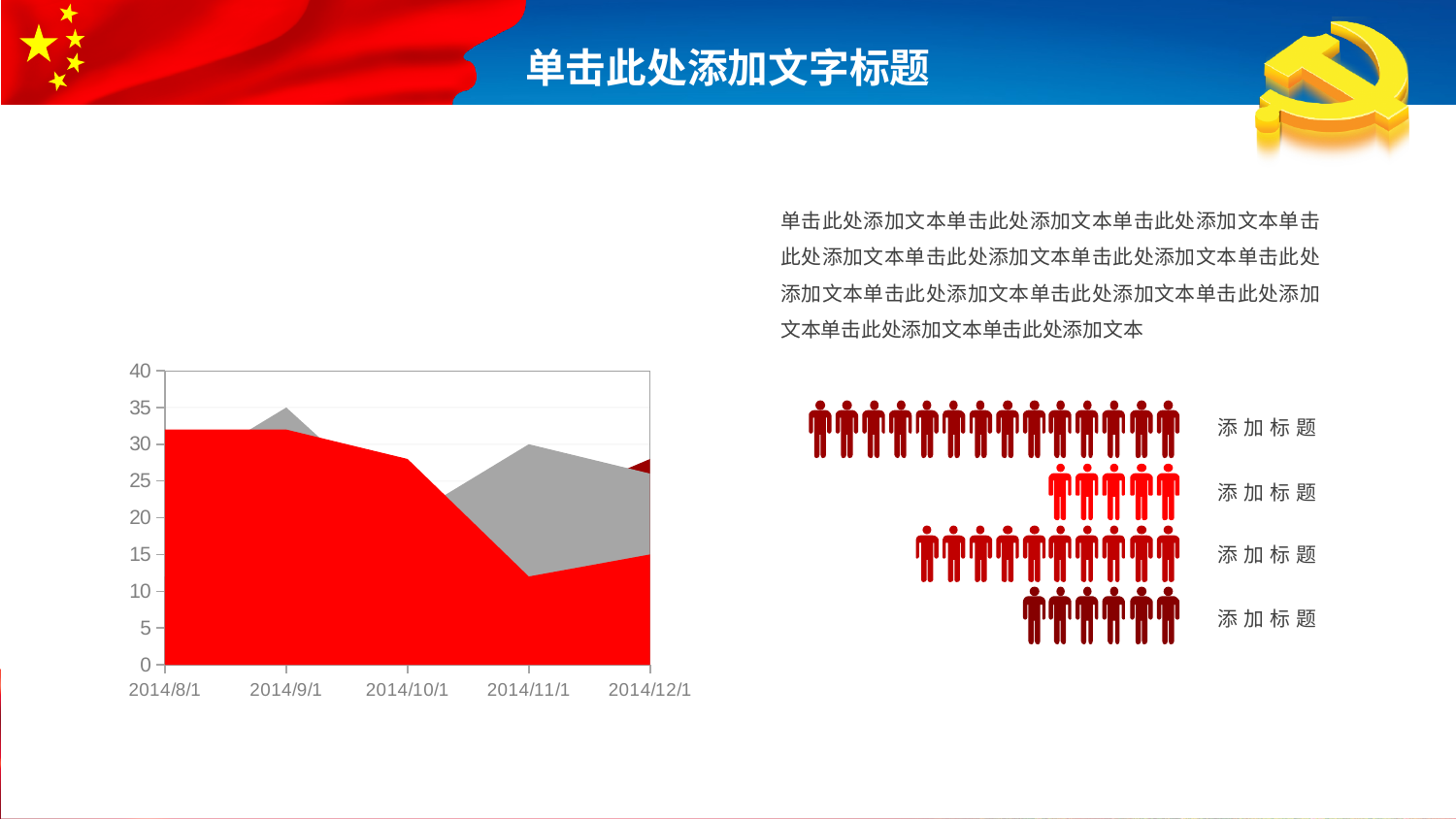

单击此处添加文本单击此处添加文本单击此处添加文本单击此处添加文本单击此处添加文本单击此处添加文本单击此处添加文本单击此处添加文本单击此处添加文本单击此处添加文本单击此处添加文本单击此处添加文本

### Chart

| Category | Series 1 | Series 12 | Series 2 |
|---|---|---|---|
| 41852 | 32.0 | 25.0 | 12.0 |
| 41883 | 32.0 | 35.0 | 12.0 |
| 41913 | 28.0 | 20.0 | 12.0 |
| 41944 | 12.0 | 30.0 | 21.0 |
| 41974 | 15.0 | 26.0 | 28.0 |

添加标题

添加标题

添加标题

添加标题